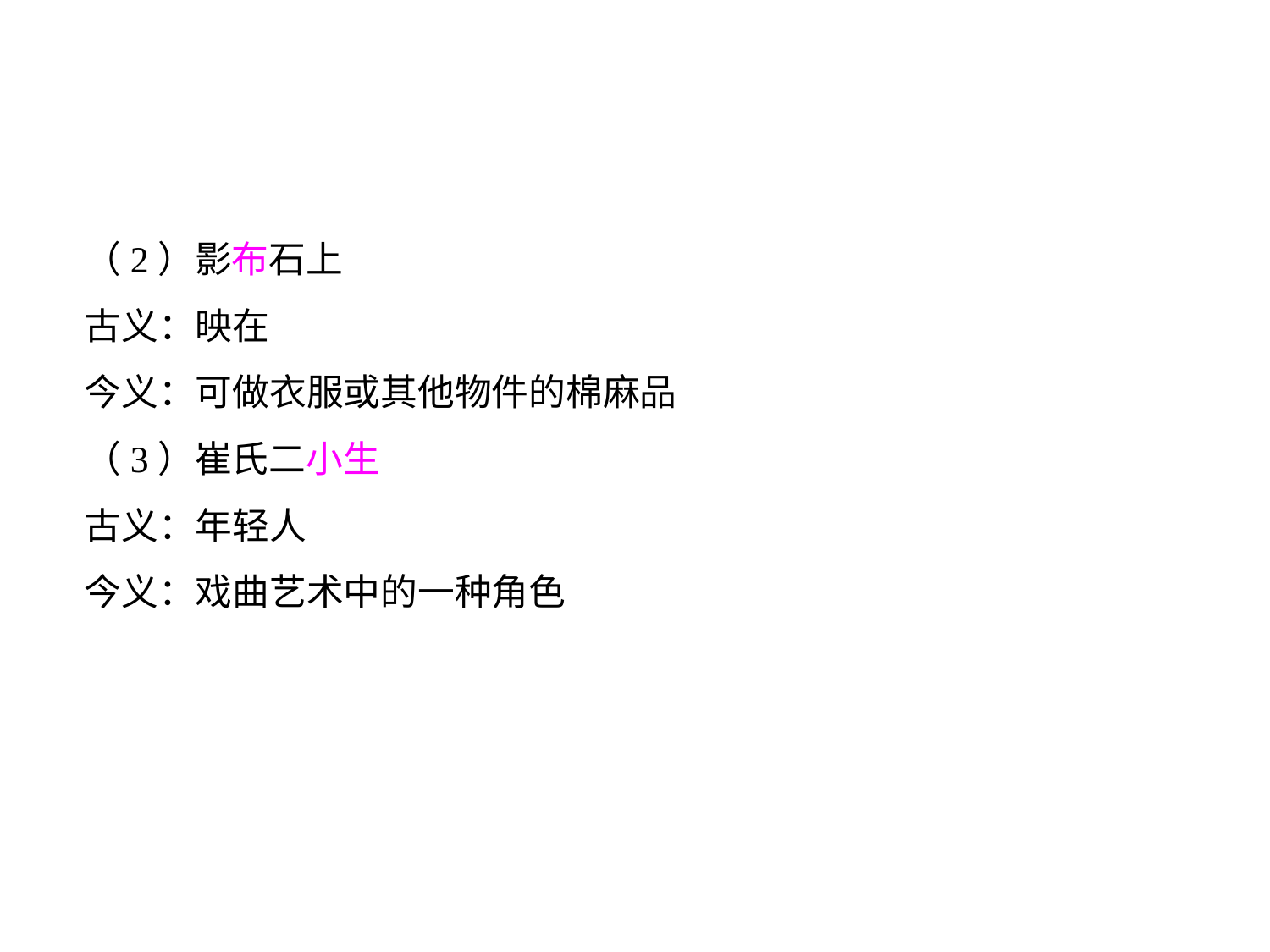

（2）影布石上
古义：映在
今义：可做衣服或其他物件的棉麻品
（3）崔氏二小生
古义：年轻人
今义：戏曲艺术中的一种角色